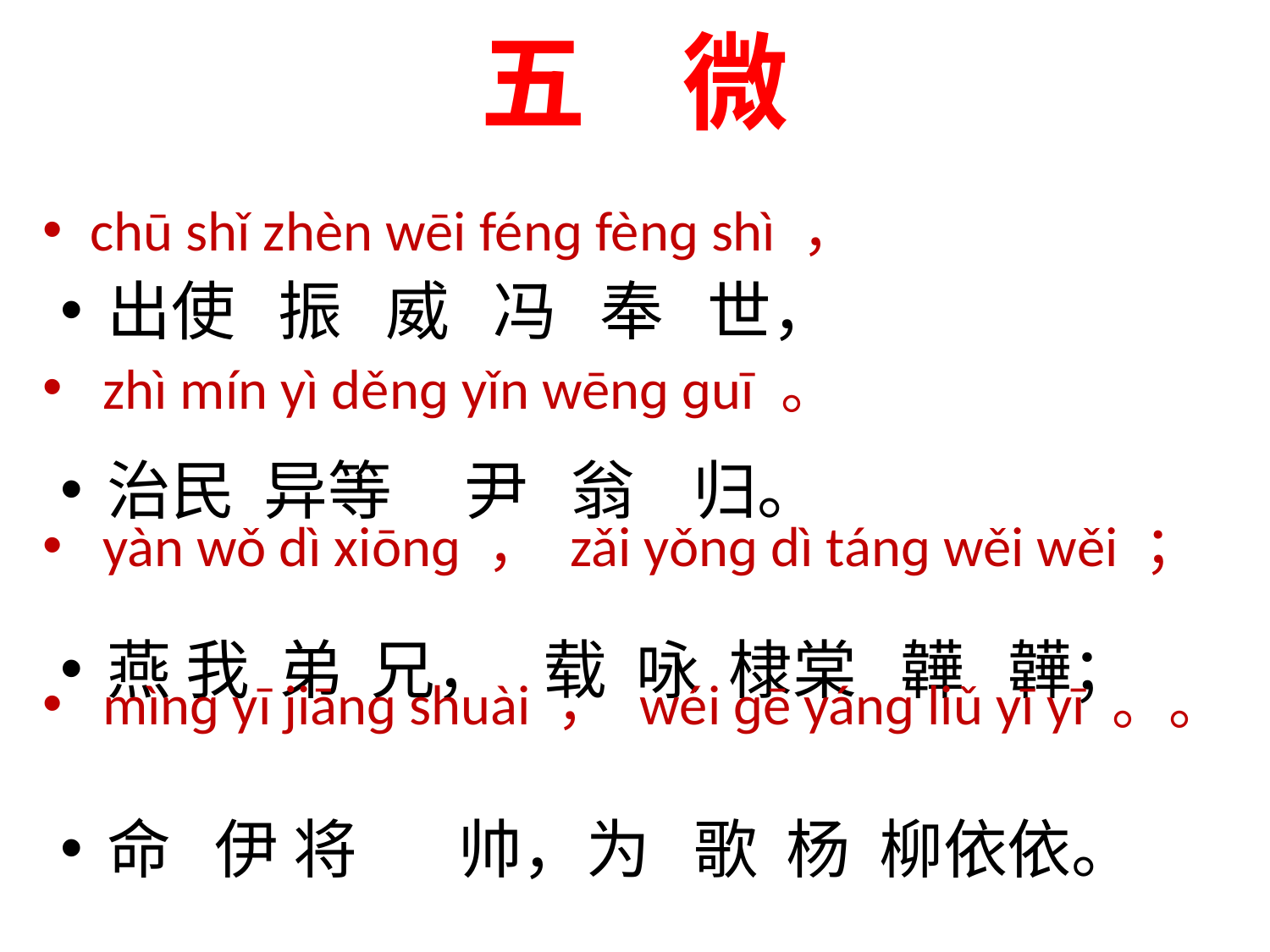

五    微
#
chū shǐ zhèn wēi fénɡ fènɡ shì ，

 zhì mín yì děnɡ yǐn wēnɡ ɡuī 。

 yàn wǒ dì xiōnɡ ， zǎi yǒnɡ dì tánɡ wěi wěi ；

 mìnɡ yī jiānɡ shuài ， wéi ɡē yánɡ liǔ yī yī 。。
出使   振   威   冯   奉   世，

治民  异等     尹   翁    归。

燕 我  弟  兄，   载  咏  棣棠   韡   韡；

命   伊 将       帅，为   歌  杨  柳依依。